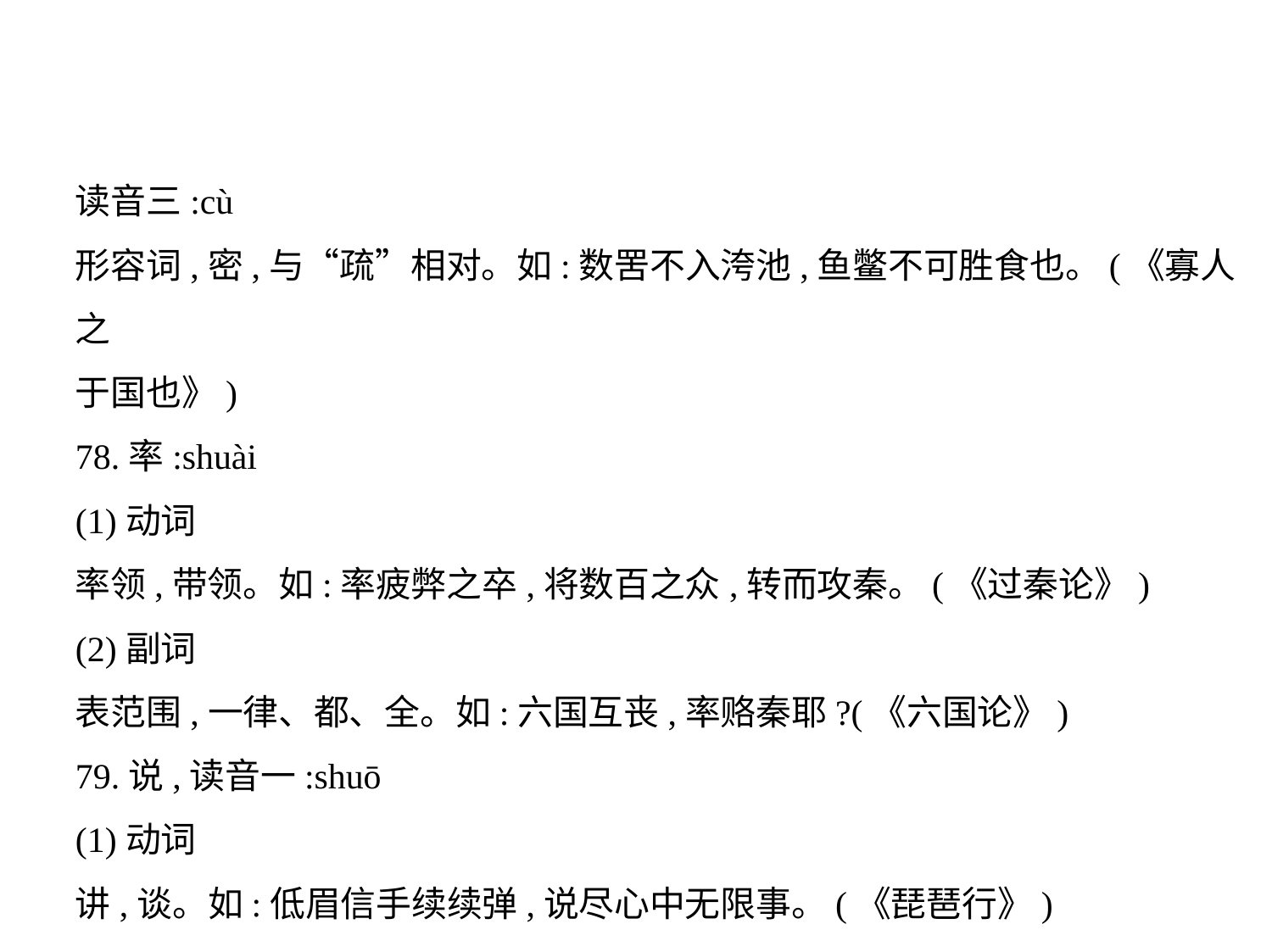

读音三:cù
形容词,密,与“疏”相对。如:数罟不入洿池,鱼鳖不可胜食也。(《寡人之
于国也》)
78.率:shuài
(1)动词
率领,带领。如:率疲弊之卒,将数百之众,转而攻秦。(《过秦论》)
(2)副词
表范围,一律、都、全。如:六国互丧,率赂秦耶?(《六国论》)
79.说,读音一:shuō
(1)动词
讲,谈。如:低眉信手续续弹,说尽心中无限事。(《琵琶行》)